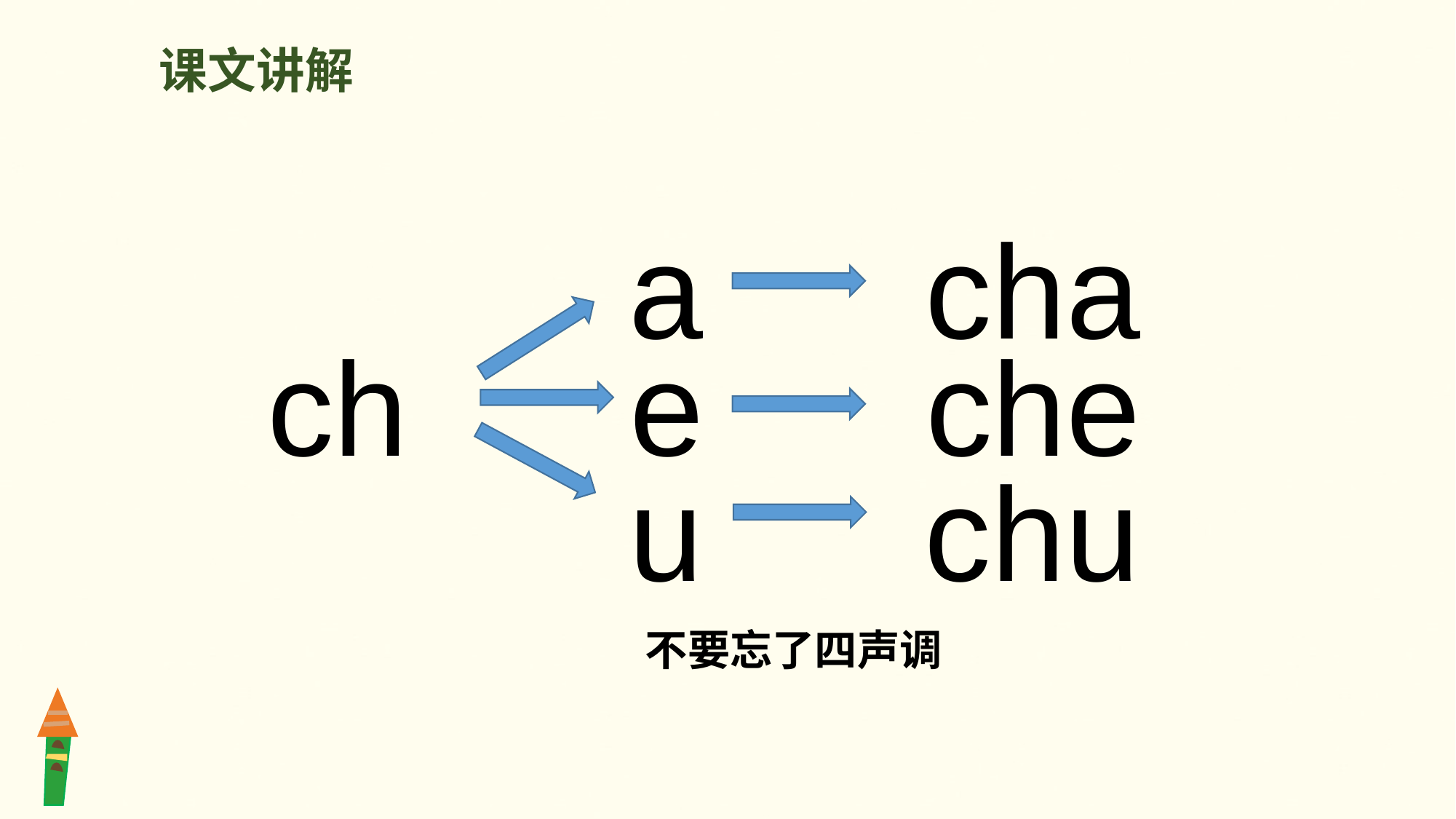

课文讲解
           a           cha

ch      e      che
           u      chu

不要忘了四声调